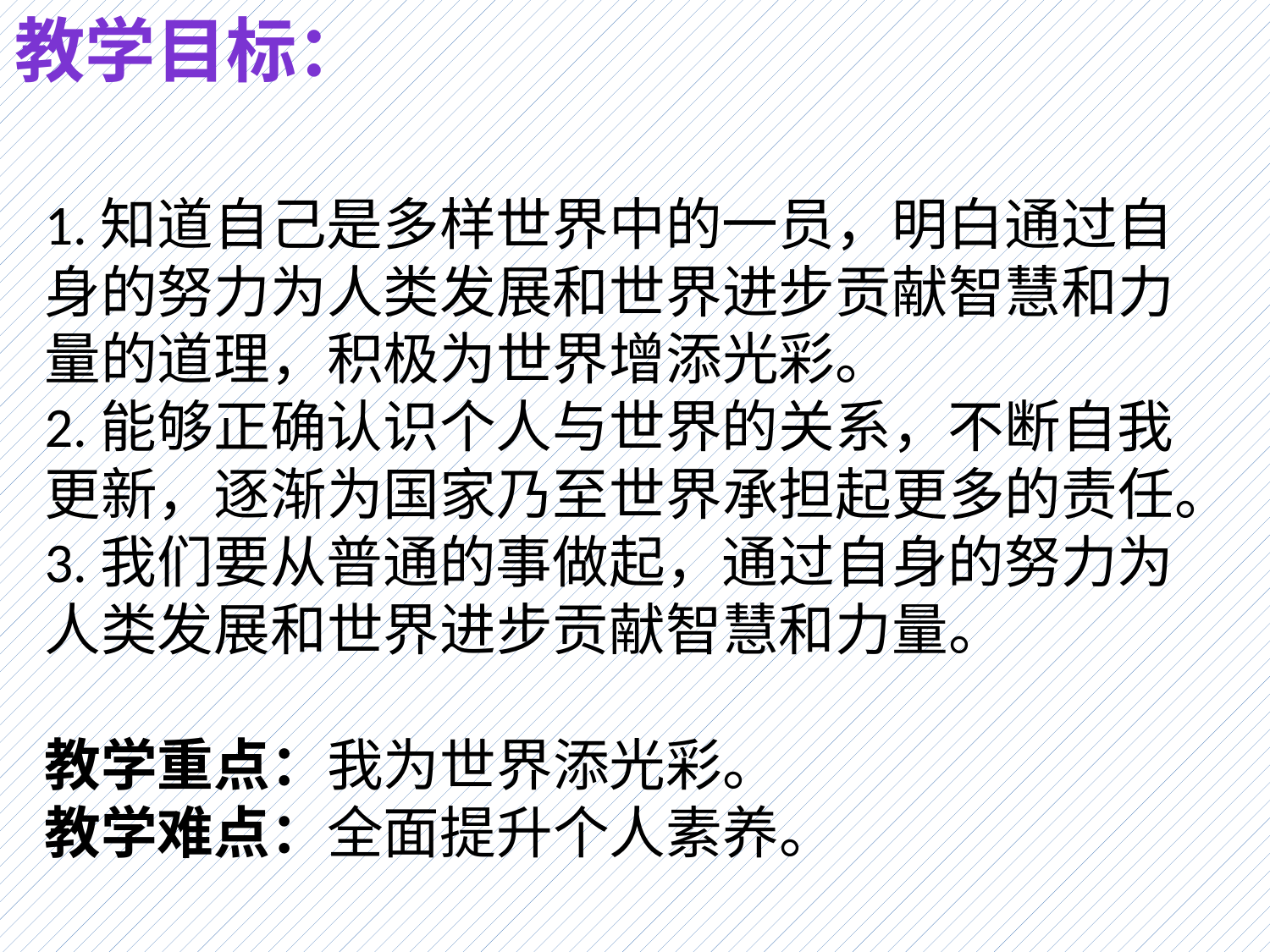

教学目标：
1.知道自己是多样世界中的一员，明白通过自身的努力为人类发展和世界进步贡献智慧和力量的道理，积极为世界增添光彩。
2.能够正确认识个人与世界的关系，不断自我更新，逐渐为国家乃至世界承担起更多的责任。
3.我们要从普通的事做起，通过自身的努力为人类发展和世界进步贡献智慧和力量。

教学重点：我为世界添光彩。
教学难点：全面提升个人素养。